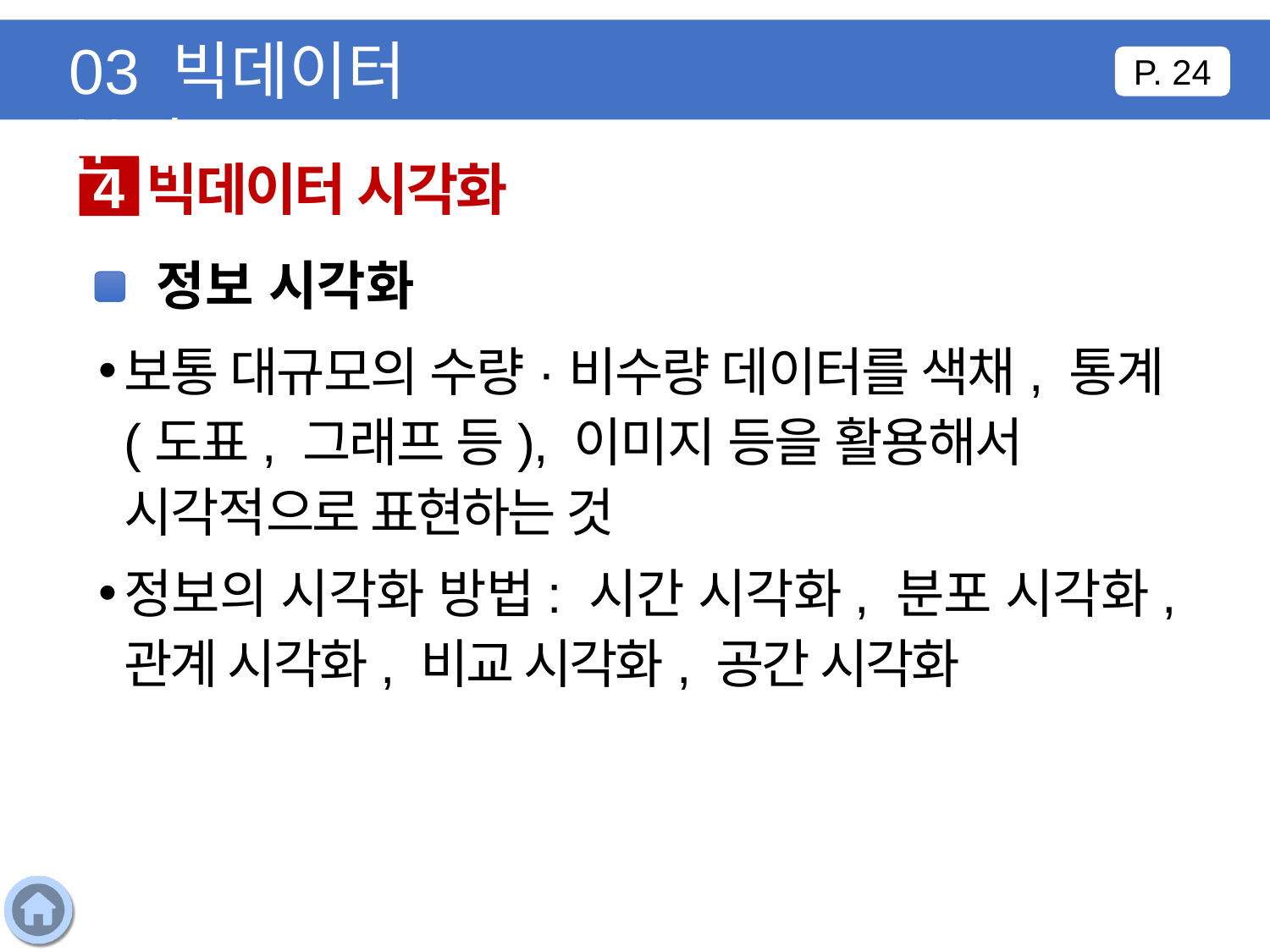

03 빅데이터 분석
P. 24
빅데이터 시각화
4
정보 시각화

보통 대규모의 수량·비수량 데이터를 색채, 통계(도표, 그래프 등), 이미지 등을 활용해서 시각적으로 표현하는 것
정보의 시각화 방법: 시간 시각화, 분포 시각화, 관계 시각화, 비교 시각화, 공간 시각화